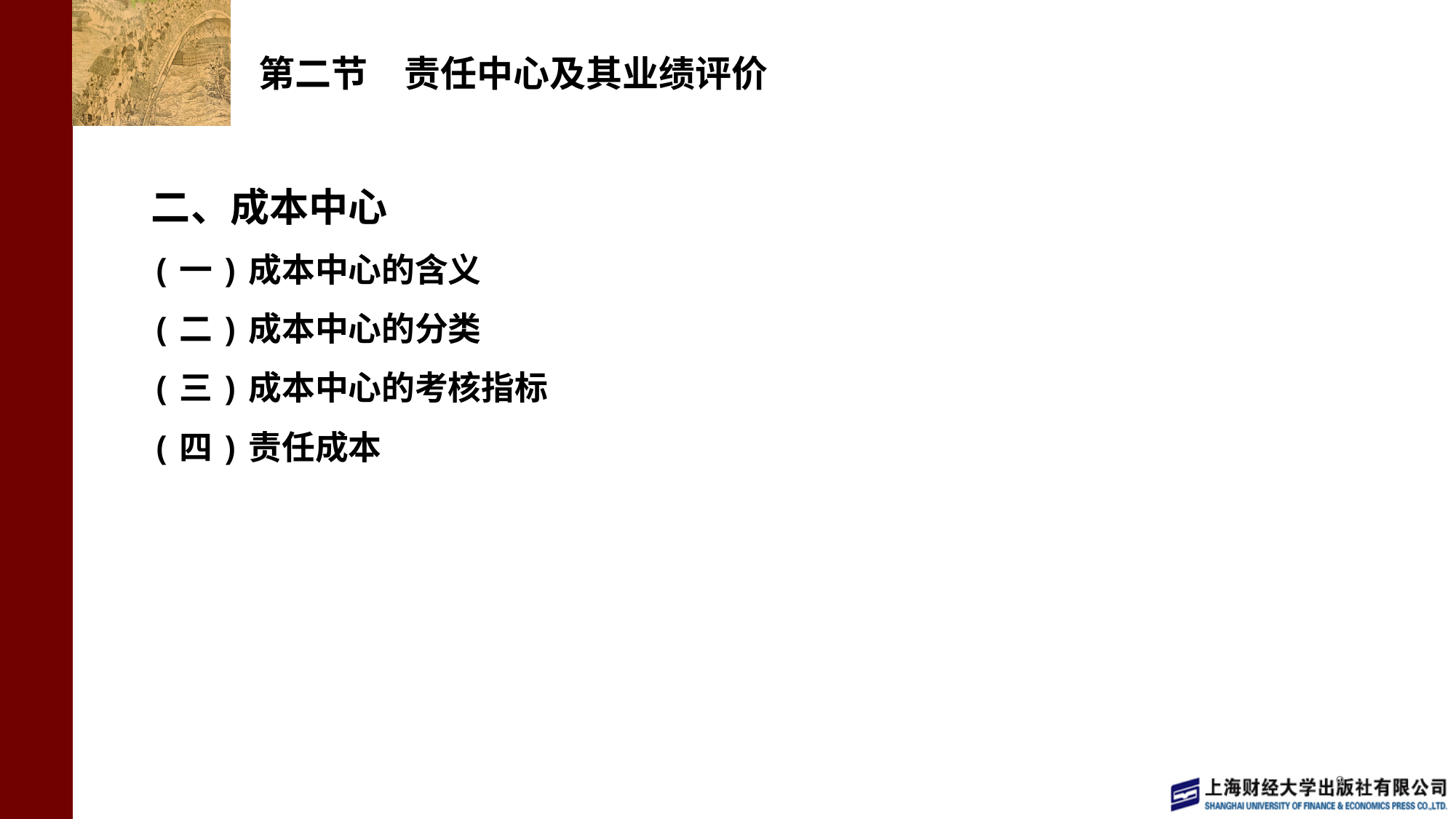

# 第二节　责任中心及其业绩评价
二、成本中心
(一)成本中心的含义
(二)成本中心的分类
(三)成本中心的考核指标
(四)责任成本

9